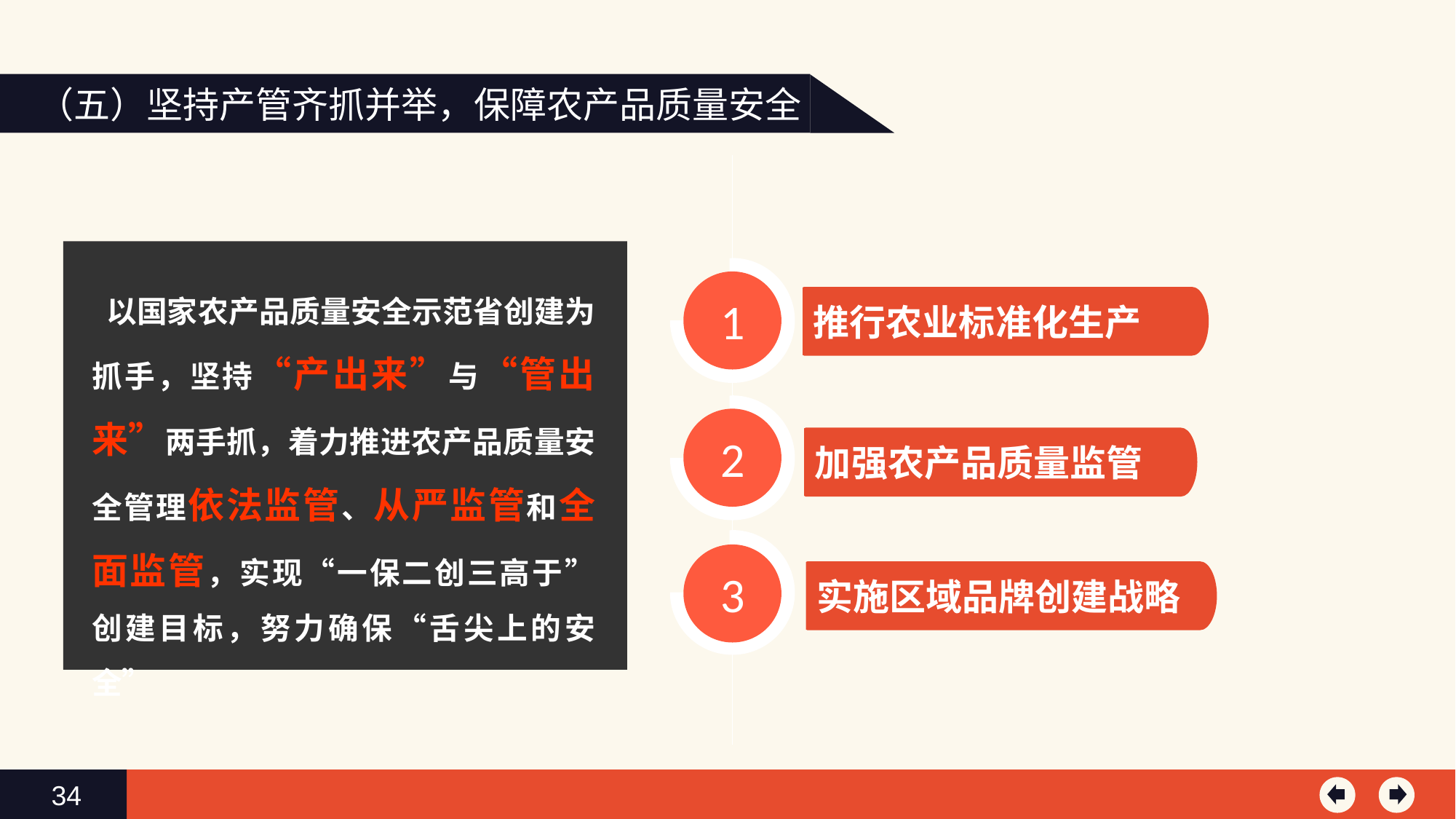

（五）坚持产管齐抓并举，保障农产品质量安全

 以国家农产品质量安全示范省创建为抓手，坚持“产出来”与“管出来”两手抓，着力推进农产品质量安全管理依法监管、从严监管和全面监管，实现“一保二创三高于”创建目标，努力确保“舌尖上的安全”

1
推行农业标准化生产

2
加强农产品质量监管

3
实施区域品牌创建战略
34